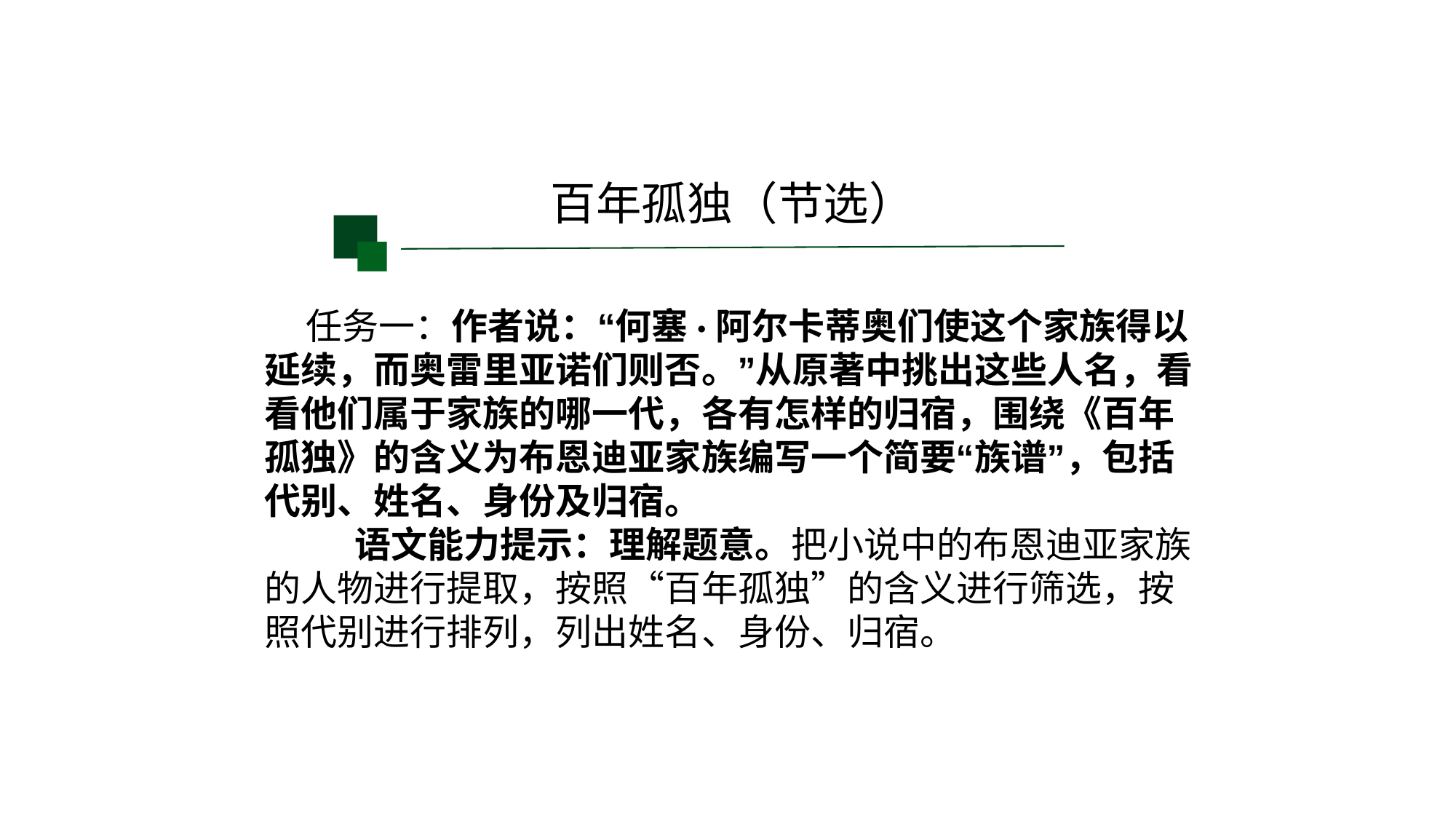

百年孤独（节选）

    任务一：作者说：“何塞·阿尔卡蒂奥们使这个家族得以延续，而奥雷里亚诺们则否。”从原著中挑出这些人名，看看他们属于家族的哪一代，各有怎样的归宿，围绕《百年孤独》的含义为布恩迪亚家族编写一个简要“族谱”，包括代别、姓名、身份及归宿。
        语文能力提示：理解题意。把小说中的布恩迪亚家族的人物进行提取，按照“百年孤独”的含义进行筛选，按照代别进行排列，列出姓名、身份、归宿。